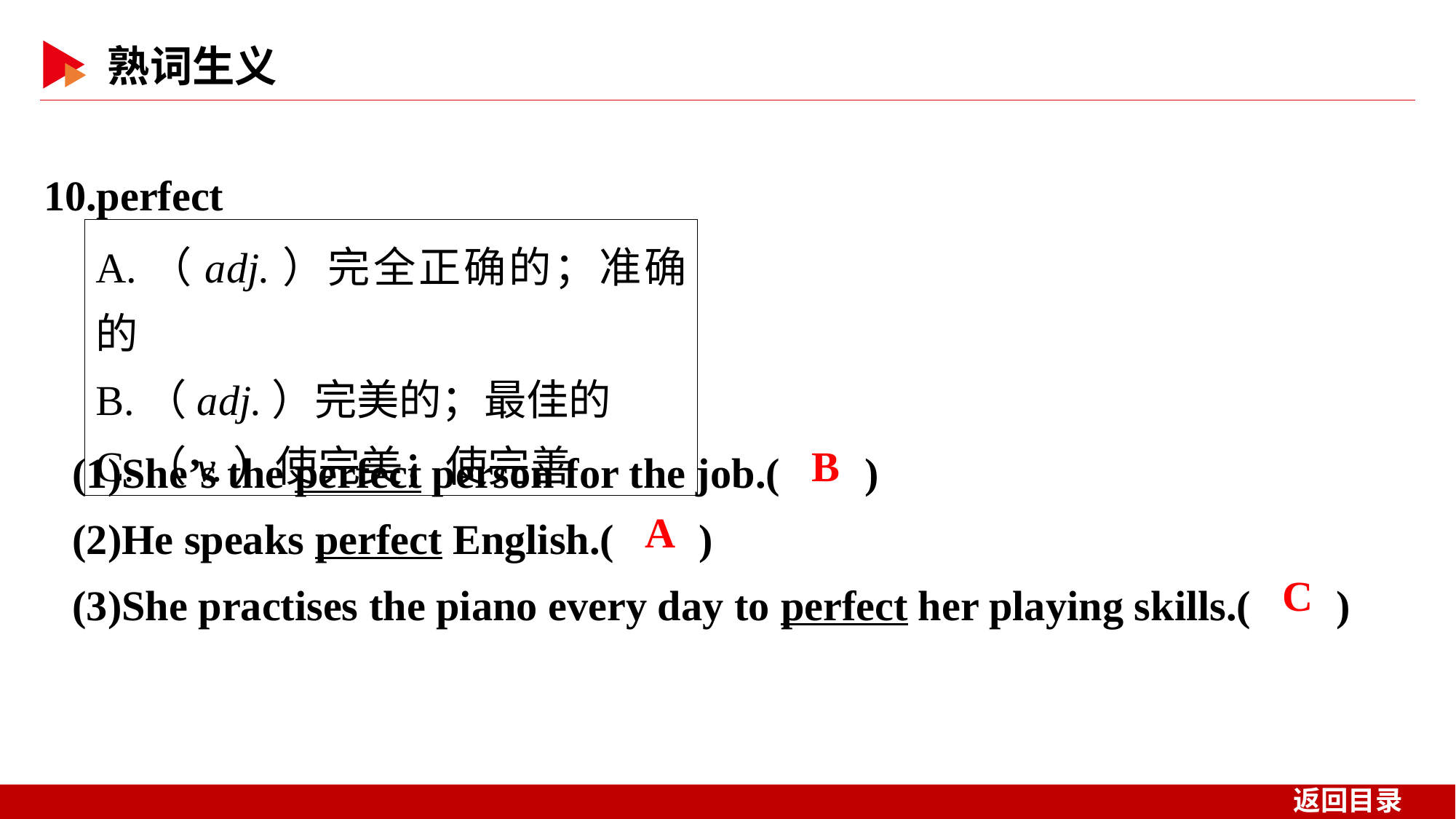

10.perfect
A.（adj.）完全正确的；准确的
B.（adj.）完美的；最佳的
C.（v.）使完美；使完善
(1)She’s the perfect person for the job.(        )
(2)He speaks perfect English.(        )
(3)She practises the piano every day to perfect her playing skills.(        )
   B
   A
   C